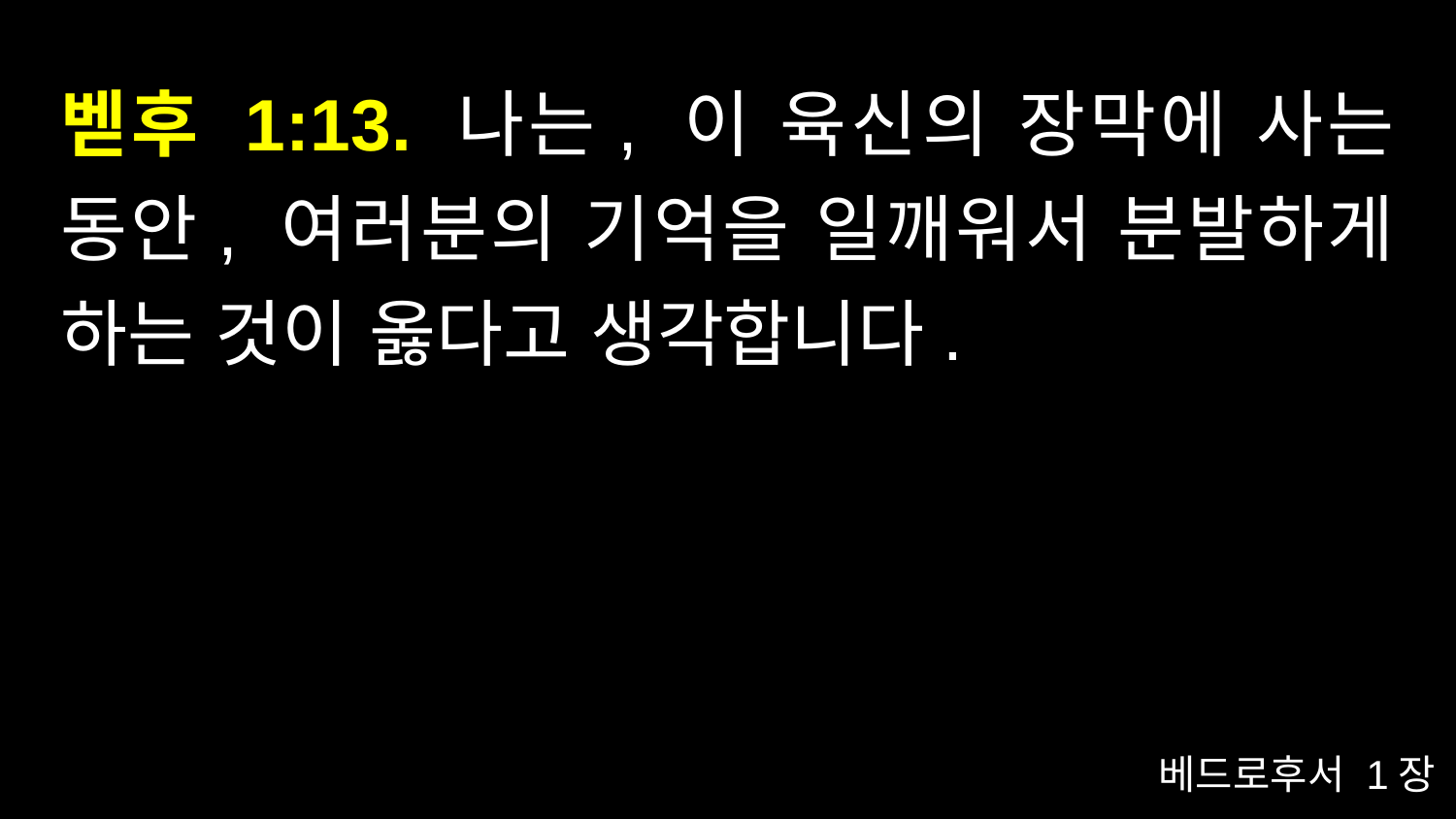

# 벧후 1:13. 나는, 이 육신의 장막에 사는 동안, 여러분의 기억을 일깨워서 분발하게 하는 것이 옳다고 생각합니다.
베드로후서 1장